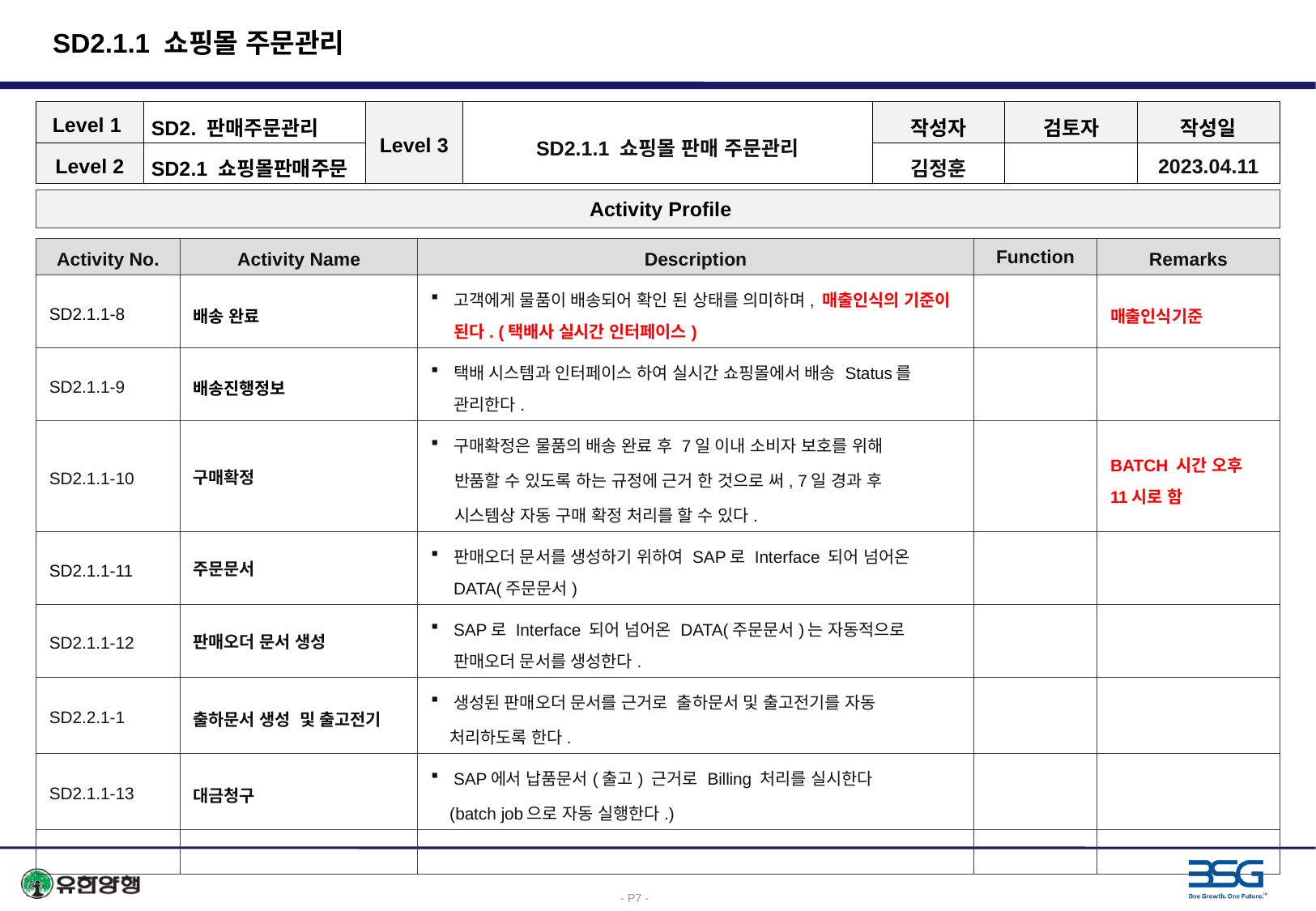

# SD2.1.1 쇼핑몰 주문관리
| Level 1 | SD2. 판매주문관리 | Level 3 | SD2.1.1 쇼핑몰 판매 주문관리 | 작성자 | 검토자 | 작성일 |
| --- | --- | --- | --- | --- | --- | --- |
| Level 2 | SD2.1 쇼핑몰판매주문 |  |  | 김정훈 |  | 2023.04.11 |
 Activity Profile
| Activity No. | Activity Name | Description | Function | Remarks |
| --- | --- | --- | --- | --- |
| SD2.1.1-8 | 배송 완료 | 고객에게 물품이 배송되어 확인 된 상태를 의미하며, 매출인식의 기준이 된다. (택배사 실시간 인터페이스) |  | 매출인식기준 |
| SD2.1.1-9 | 배송진행정보 | 택배 시스템과 인터페이스 하여 실시간 쇼핑몰에서 배송 Status를 관리한다. |  |  |
| SD2.1.1-10 | 구매확정 | 구매확정은 물품의 배송 완료 후 7일 이내 소비자 보호를 위해 반품할 수 있도록 하는 규정에 근거 한 것으로 써, 7일 경과 후 시스템상 자동 구매 확정 처리를 할 수 있다. |  | BATCH 시간 오후 11시로 함 |
| SD2.1.1-11 | 주문문서 | 판매오더 문서를 생성하기 위하여 SAP로 Interface 되어 넘어온 DATA(주문문서) |  |  |
| SD2.1.1-12 | 판매오더 문서 생성 | SAP로 Interface 되어 넘어온 DATA(주문문서)는 자동적으로 판매오더 문서를 생성한다. |  |  |
| SD2.2.1-1 | 출하문서 생성 및 출고전기 | 생성된 판매오더 문서를 근거로 출하문서 및 출고전기를 자동 처리하도록 한다. |  |  |
| SD2.1.1-13 | 대금청구 | SAP에서 납품문서(출고) 근거로 Billing 처리를 실시한다 (batch job으로 자동 실행한다.) |  |  |
|  |  |  |  |  |